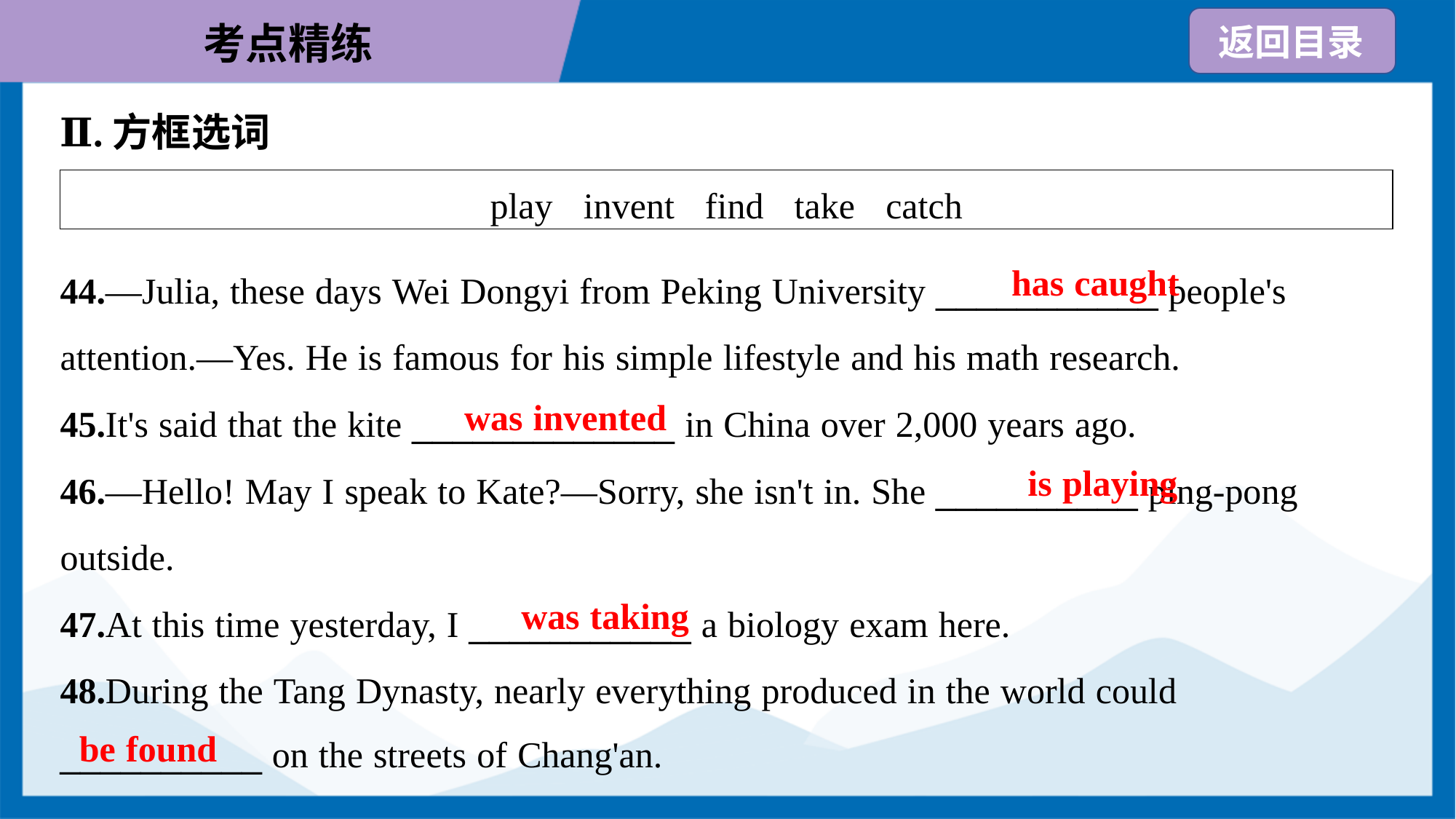

Ⅱ.方框选词
| play invent find take catch |
| --- |
has caught
44.—Julia, these days Wei Dongyi from Peking University ___________ people's
attention.—Yes. He is famous for his simple lifestyle and his math research.
45.It's said that the kite _____________ in China over 2,000 years ago.
46.—Hello! May I speak to Kate?—Sorry, she isn't in. She __________ ping-pong
outside.
47.At this time yesterday, I ___________ a biology exam here.
48.During the Tang Dynasty, nearly everything produced in the world could
__________ on the streets of Chang'an.
was invented
is playing
was taking
be found